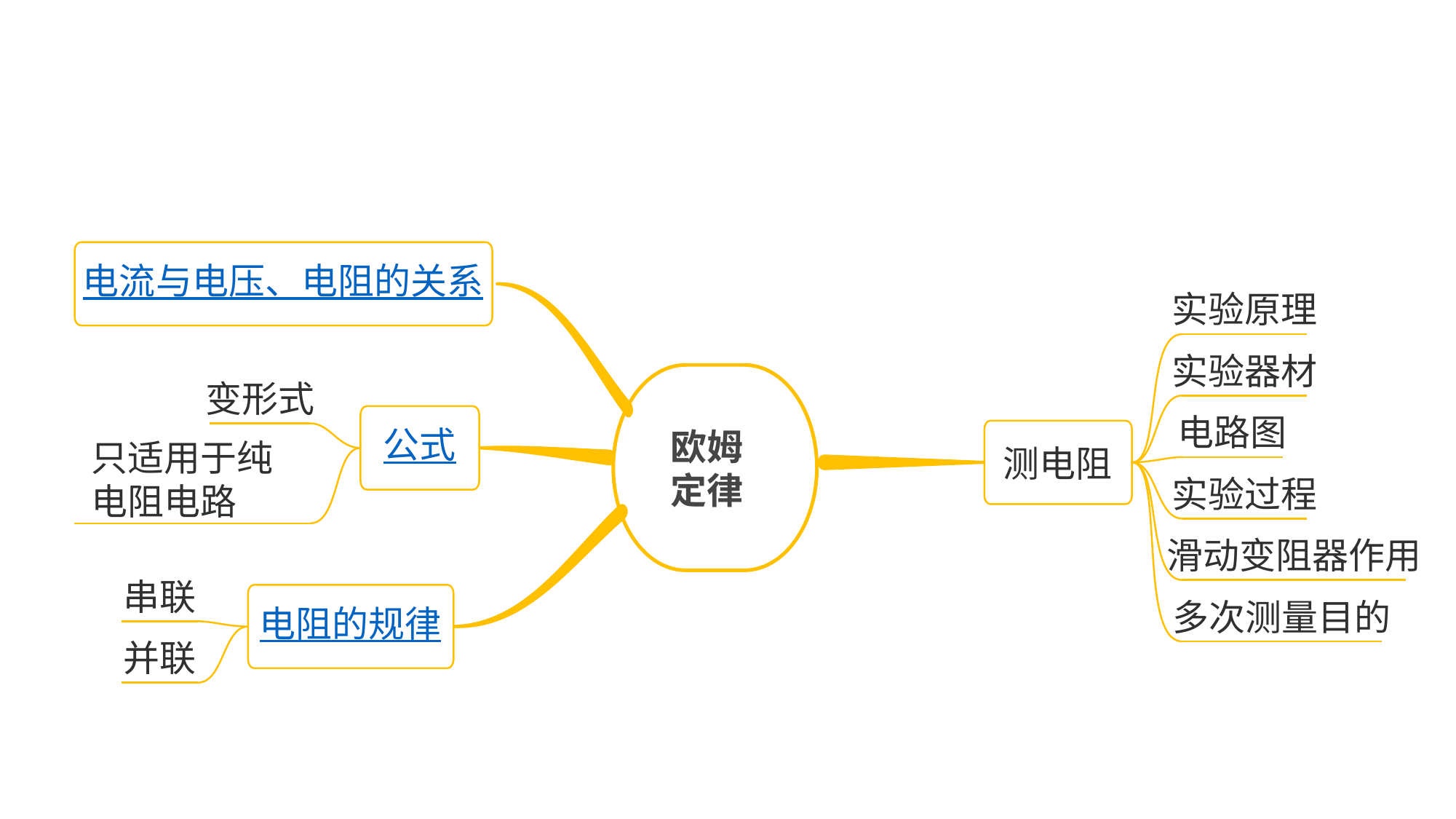

电流与电压、电阻的关系

实验原理

实验器材

欧姆
定律
变形式

公式

电路图

测电阻

只适用于纯电阻电路

实验过程

滑动变阻器作用

电阻的规律

多次测量目的
串联

并联